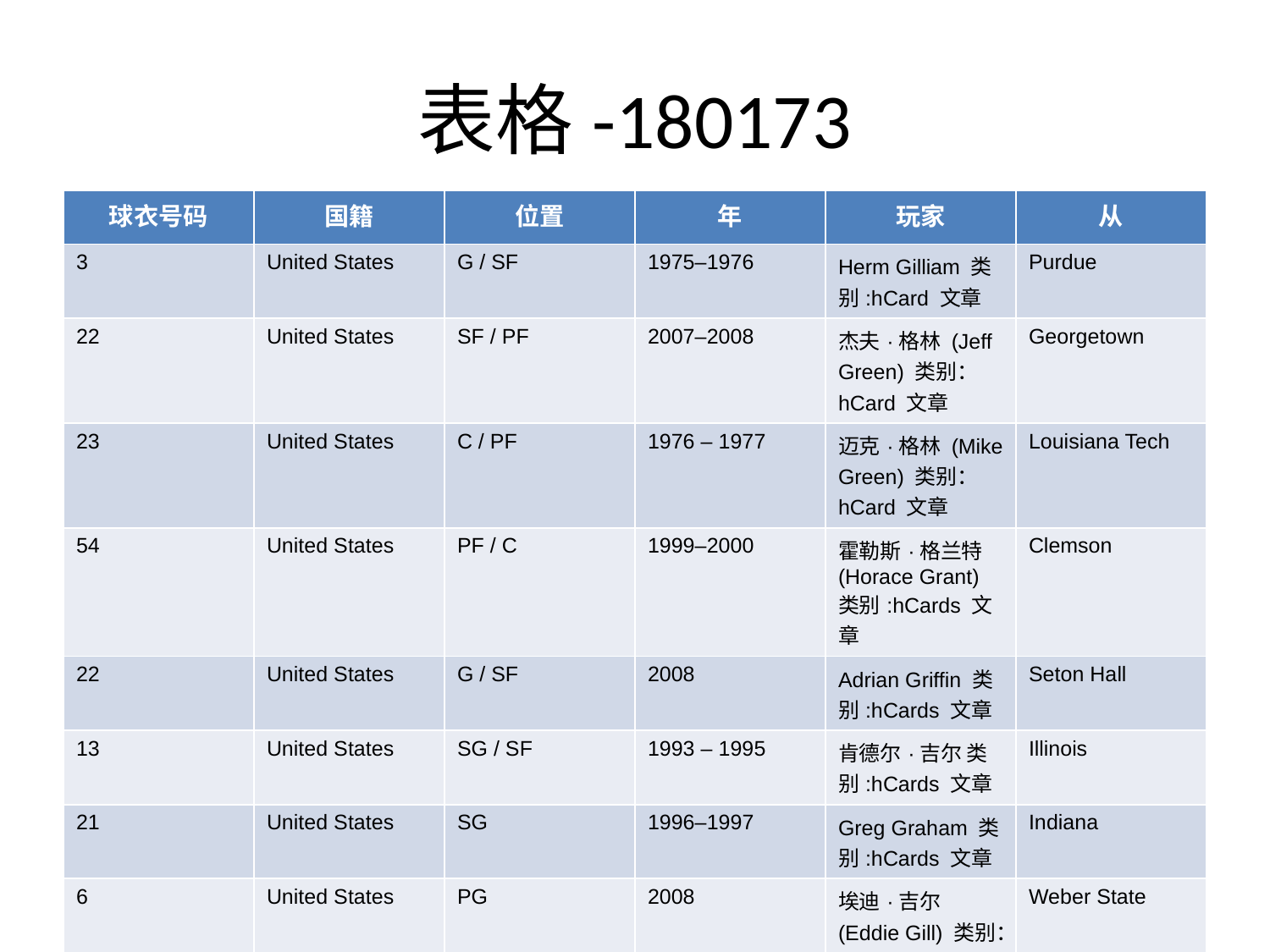

# 表格-180173
| 球衣号码 | 国籍 | 位置 | 年 | 玩家 | 从 |
| --- | --- | --- | --- | --- | --- |
| 3 | United States | G / SF | 1975–1976 | Herm Gilliam 类别:hCard 文章 | Purdue |
| 22 | United States | SF / PF | 2007–2008 | 杰夫·格林 (Jeff Green) 类别：hCard 文章 | Georgetown |
| 23 | United States | C / PF | 1976 – 1977 | 迈克·格林 (Mike Green) 类别：hCard 文章 | Louisiana Tech |
| 54 | United States | PF / C | 1999–2000 | 霍勒斯·格兰特 (Horace Grant) 类别:hCards 文章 | Clemson |
| 22 | United States | G / SF | 2008 | Adrian Griffin 类别:hCards 文章 | Seton Hall |
| 13 | United States | SG / SF | 1993 – 1995 | 肯德尔·吉尔 类别:hCards 文章 | Illinois |
| 21 | United States | SG | 1996–1997 | Greg Graham 类别:hCards 文章 | Indiana |
| 6 | United States | PG | 2008 | 埃迪·吉尔 (Eddie Gill) 类别：hCards 文章 | Weber State |
| 21 | United States | SF / SG | 1973–1974 | 迪克·吉布斯 (Dick Gibbs) 类别：hCard 文章 | UTEP |
| 11 | United States | PF | 1974 – 1976 | Leonard Gray 类别:hCards 文章 | Cal State-Long Beach |
| 15 | France | SF | 2006 – 2008 | Mickaël Gelabale 类别:带有 hCards 的文章 | Real Madrid |
| 22 | United States | F | 1982–1983 | 约翰·格雷格 (John Greig) 类别:hCards 文章 | Oregon |